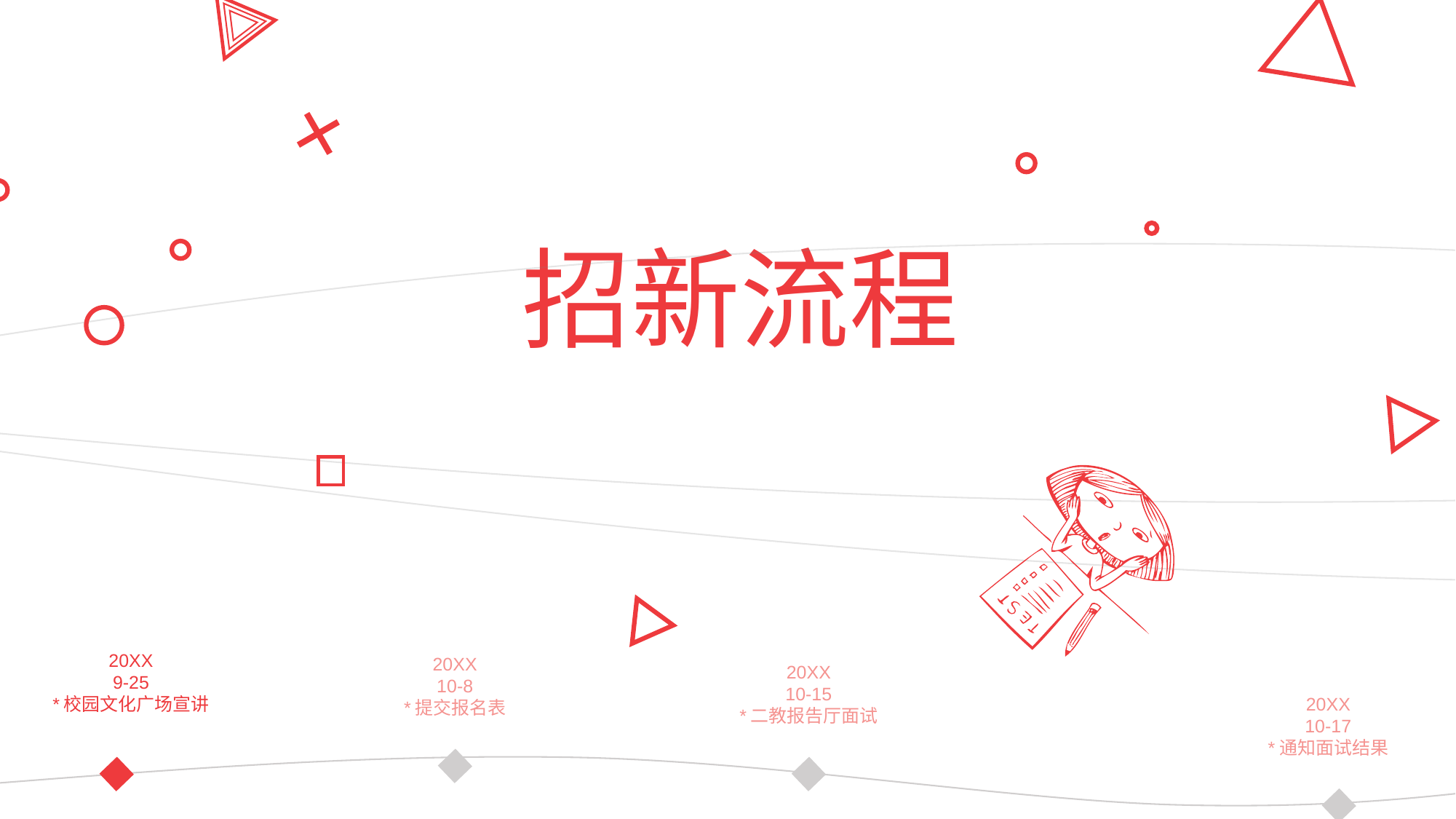

招新流程

20XX
9-25
*校园文化广场宣讲

20XX
10-8
*提交报名表

20XX
10-15
*二教报告厅面试

20XX
10-17
*通知面试结果